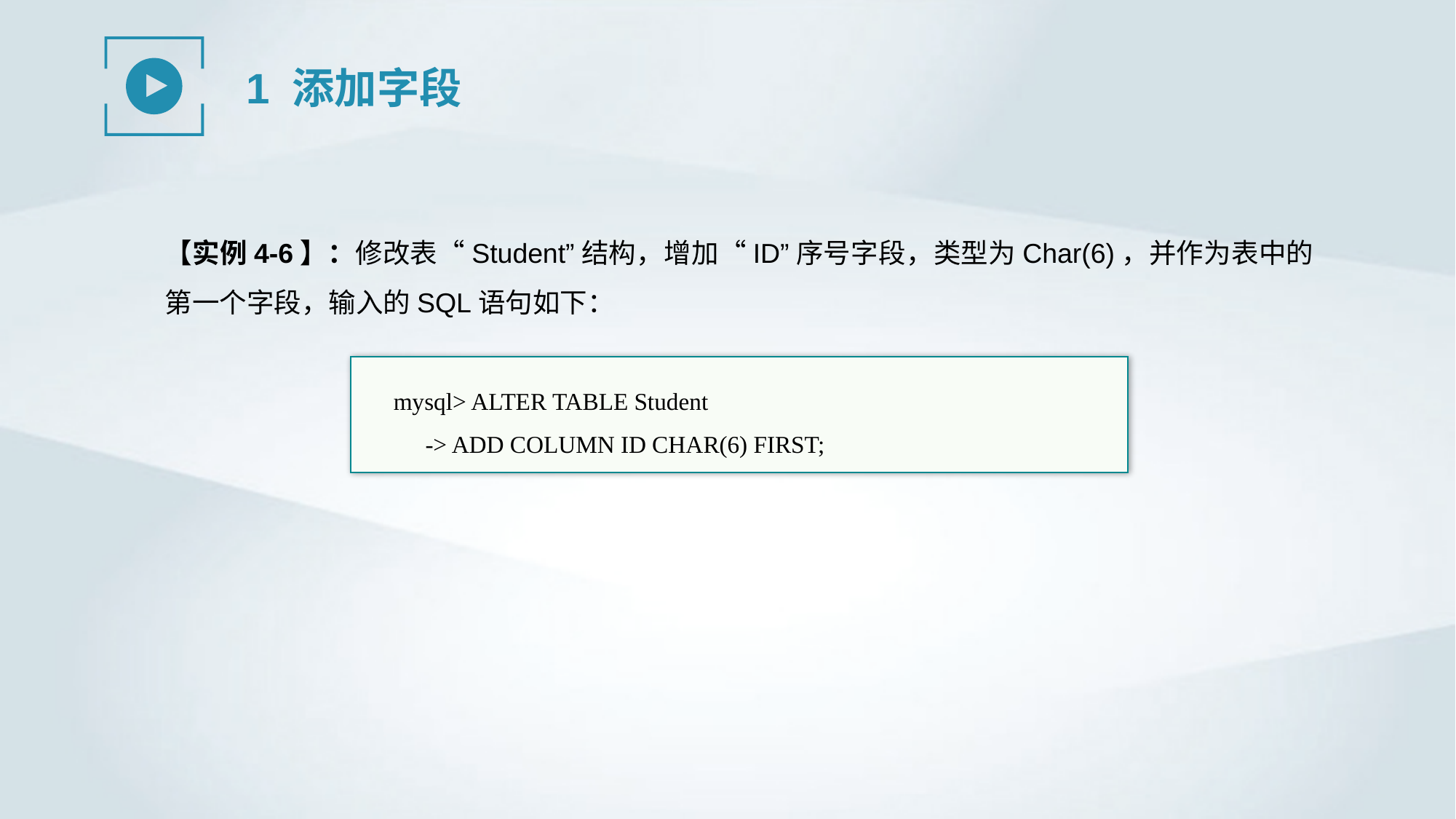

1 添加字段
【实例4-6】：修改表“Student”结构，增加“ID”序号字段，类型为Char(6)，并作为表中的第一个字段，输入的SQL语句如下：
mysql> ALTER TABLE Student
-> ADD COLUMN ID CHAR(6) FIRST;